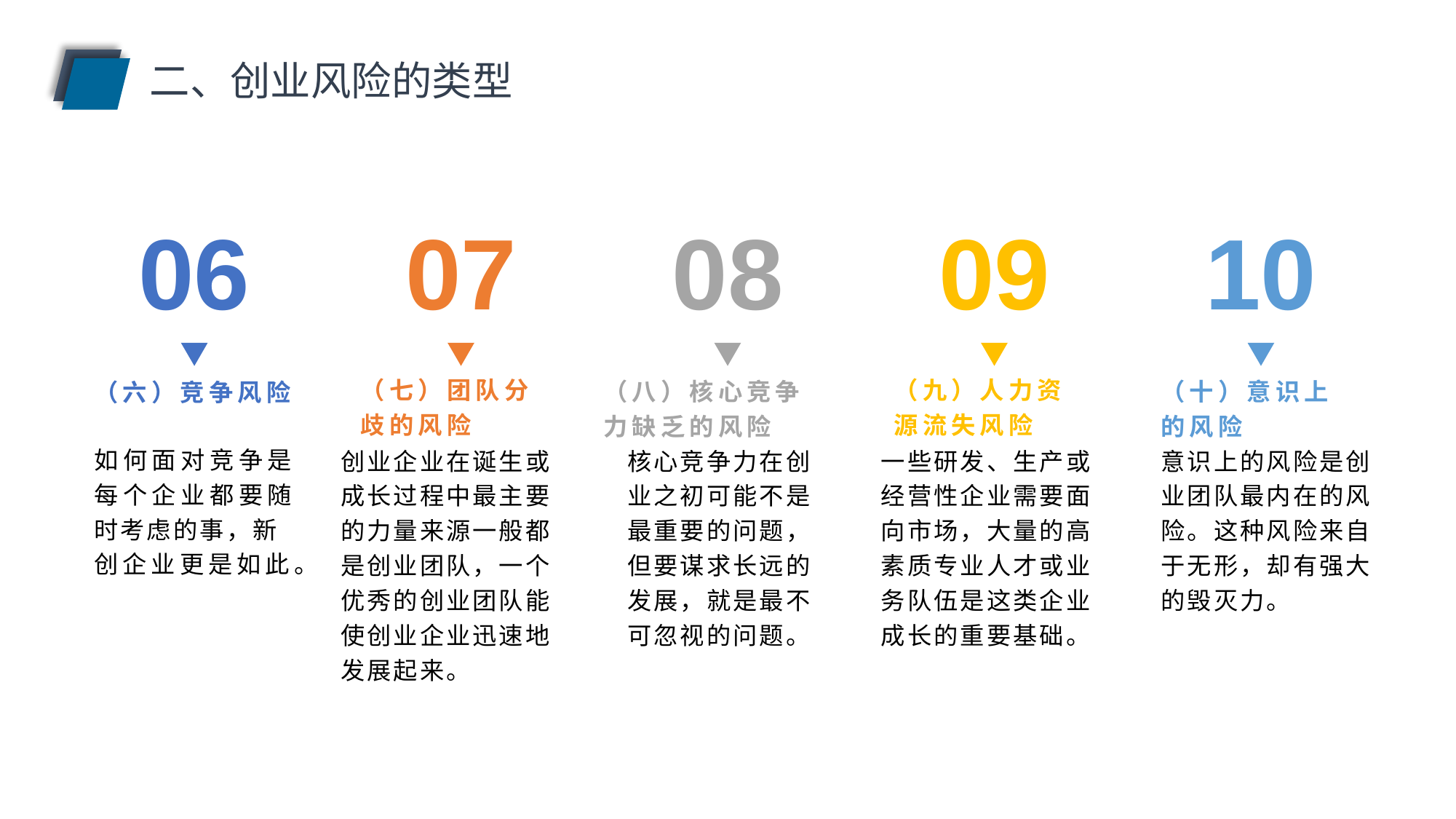

二、创业风险的类型
06
07
08
09
10

（六）竞争风险
（八）核心竞争力缺乏的风险
（十）意识上的风险
（七）团队分歧的风险
（九）人力资源流失风险
如何面对竞争是每个企业都要随时考虑的事，新
创企业更是如此。
创业企业在诞生或成长过程中最主要的力量来源一般都是创业团队，一个优秀的创业团队能使创业企业迅速地发展起来。
核心竞争力在创业之初可能不是最重要的问题，但要谋求长远的发展，就是最不可忽视的问题。
一些研发、生产或经营性企业需要面向市场，大量的高素质专业人才或业务队伍是这类企业成长的重要基础。
意识上的风险是创业团队最内在的风险。这种风险来自于无形，却有强大的毁灭力。